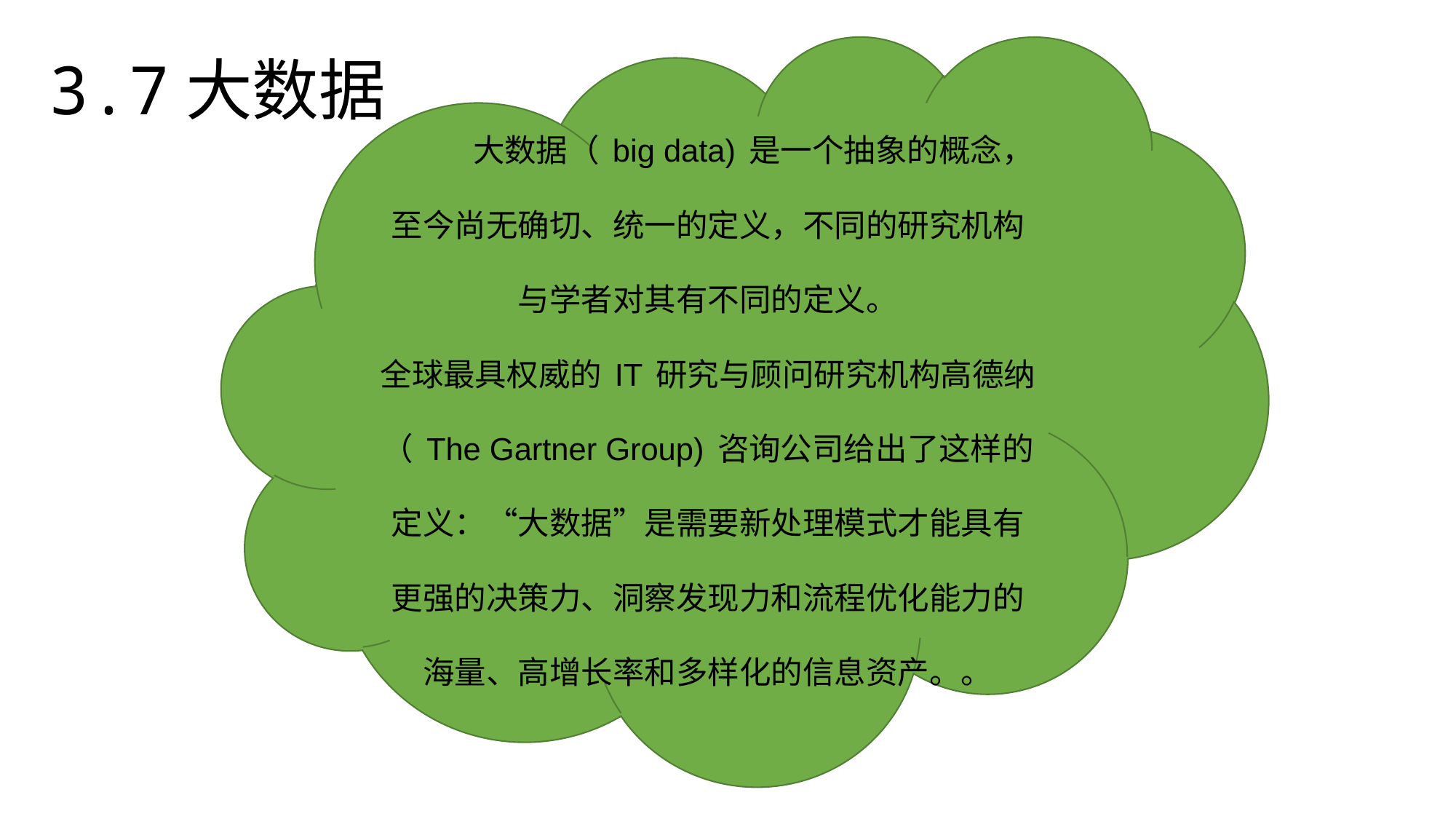

3.7大数据
           大数据（big data)是一个抽象的概念，至今尚无确切、统一的定义，不同的研究机构与学者对其有不同的定义。
全球最具权威的IT研究与顾问研究机构高德纳（The Gartner Group)咨询公司给出了这样的定义：“大数据”是需要新处理模式才能具有更强的决策力、洞察发现力和流程优化能力的海量、高增长率和多样化的信息资产。。